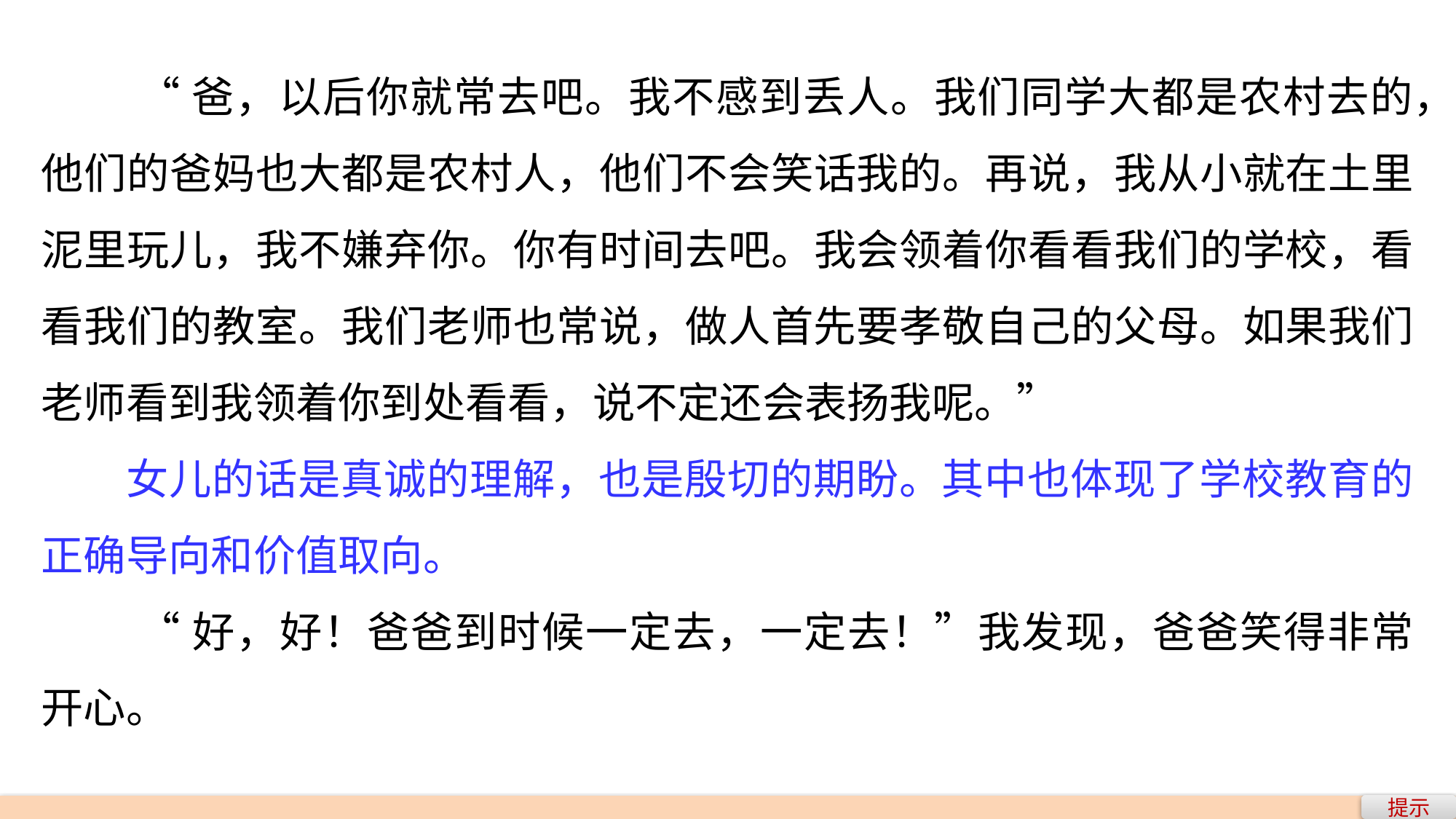

“爸，以后你就常去吧。我不感到丢人。我们同学大都是农村去的，他们的爸妈也大都是农村人，他们不会笑话我的。再说，我从小就在土里泥里玩儿，我不嫌弃你。你有时间去吧。我会领着你看看我们的学校，看看我们的教室。我们老师也常说，做人首先要孝敬自己的父母。如果我们老师看到我领着你到处看看，说不定还会表扬我呢。”
女儿的话是真诚的理解，也是殷切的期盼。其中也体现了学校教育的正确导向和价值取向。
 “好，好！爸爸到时候一定去，一定去！”我发现，爸爸笑得非常开心。
提示